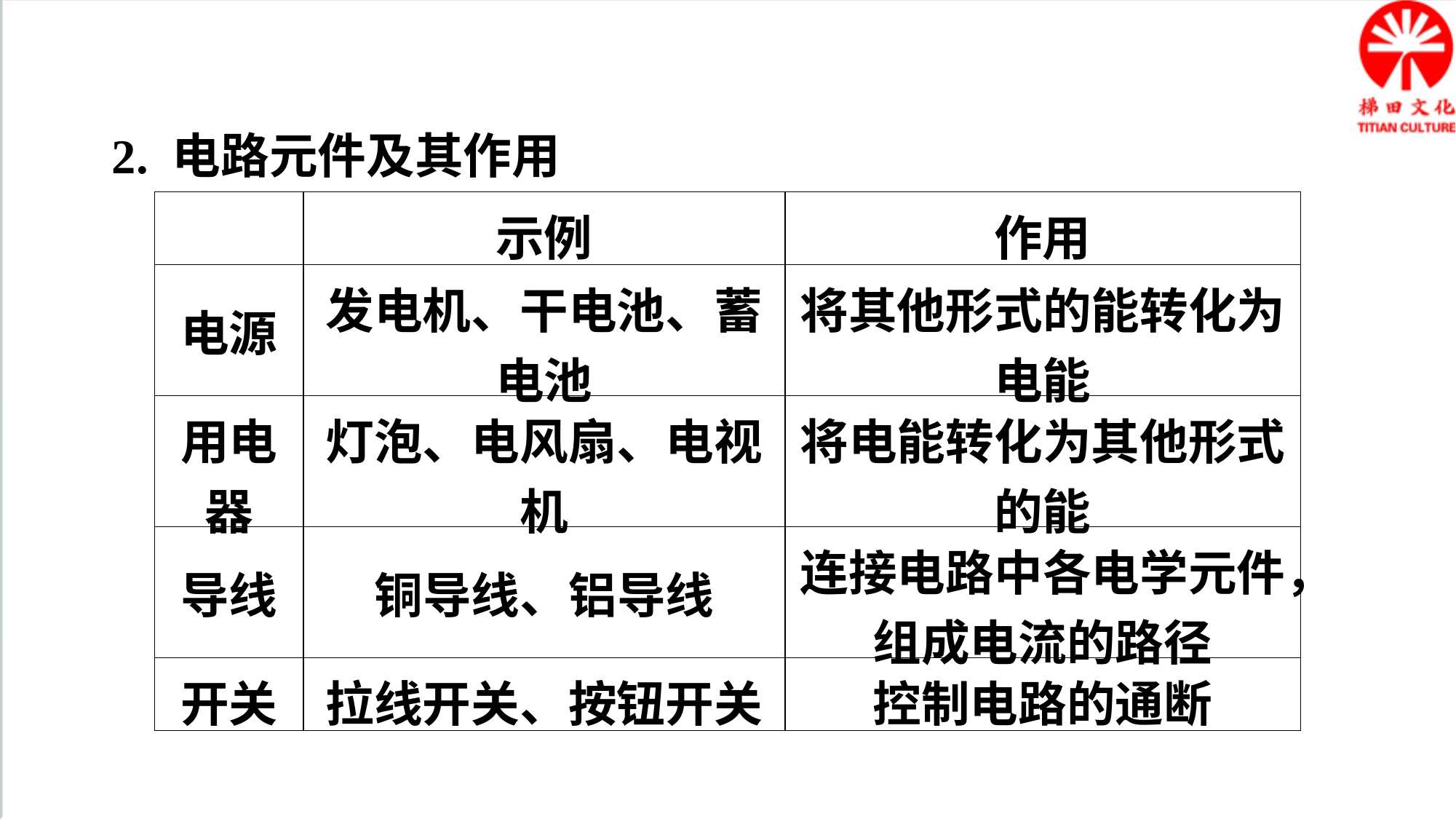

2. 电路元件及其作用
|  | 示例 | 作用 |
| --- | --- | --- |
| 电源 | 发电机、干电池、蓄电池 | 将其他形式的能转化为电能 |
| 用电器 | 灯泡、电风扇、电视机 | 将电能转化为其他形式的能 |
| 导线 | 铜导线、铝导线 | 连接电路中各电学元件，组成电流的路径 |
| 开关 | 拉线开关、按钮开关 | 控制电路的通断 |